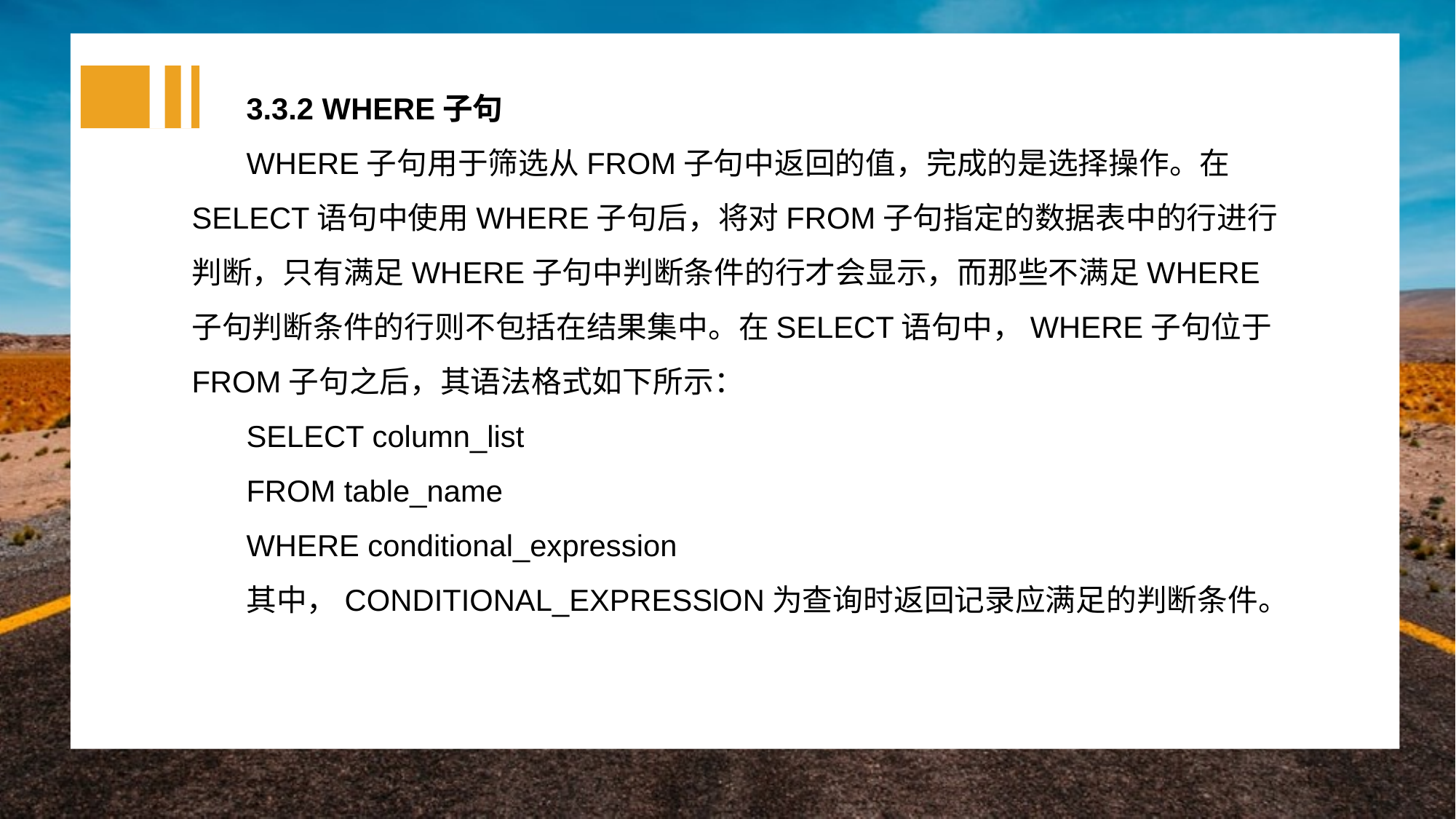

3.3.2 WHERE子句
WHERE子句用于筛选从FROM子句中返回的值，完成的是选择操作。在SELECT语句中使用WHERE子句后，将对FROM子句指定的数据表中的行进行判断，只有满足WHERE子句中判断条件的行才会显示，而那些不满足WHERE子句判断条件的行则不包括在结果集中。在SELECT语句中，WHERE子句位于FROM子句之后，其语法格式如下所示：
SELECT column_list
FROM table_name
WHERE conditional_expression
其中，CONDITIONAL_EXPRESSlON为查询时返回记录应满足的判断条件。